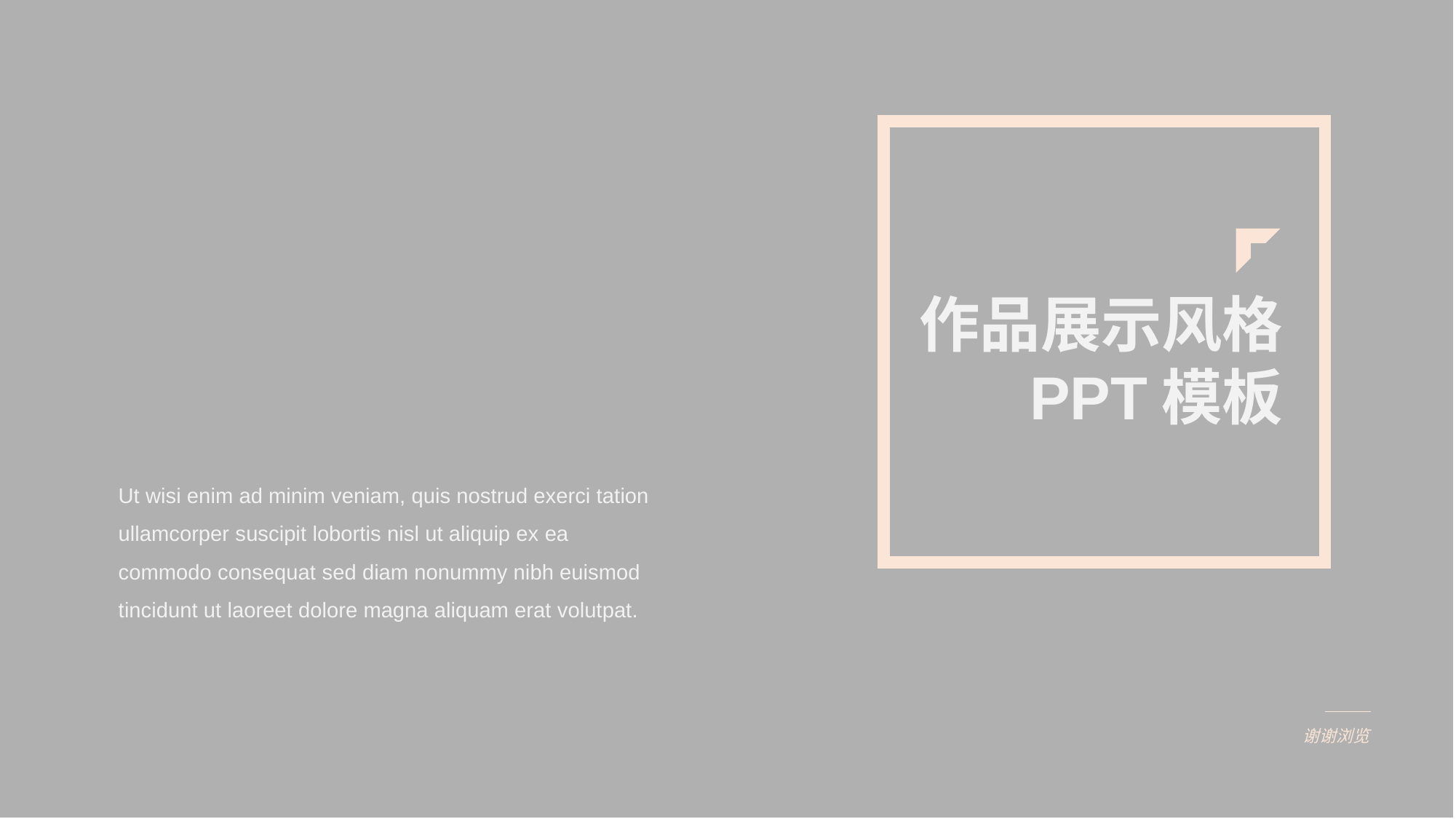

作品展示风格
PPT模板
Ut wisi enim ad minim veniam, quis nostrud exerci tation ullamcorper suscipit lobortis nisl ut aliquip ex ea commodo consequat sed diam nonummy nibh euismod tincidunt ut laoreet dolore magna aliquam erat volutpat.
谢谢浏览